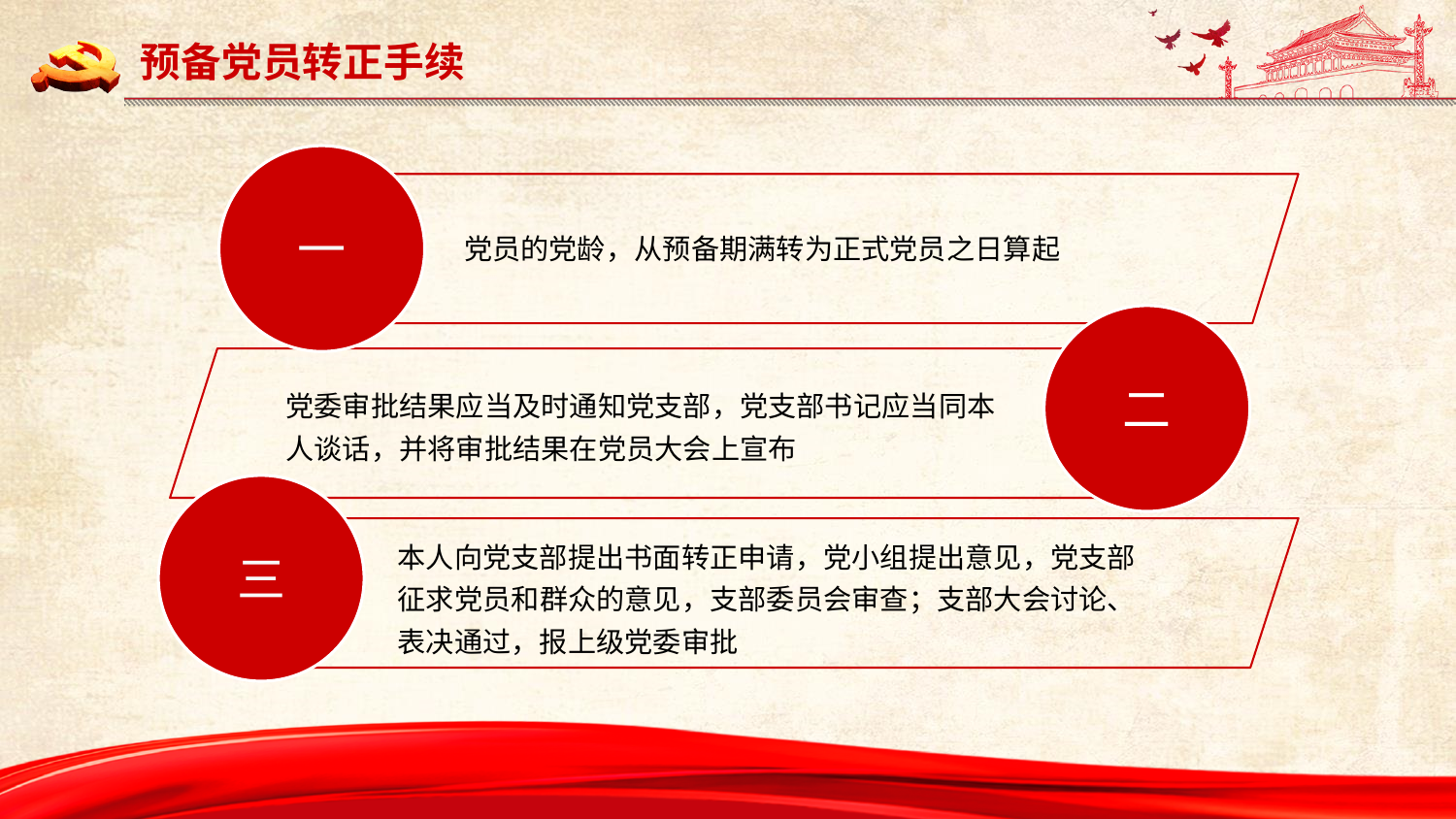

预备党员转正手续

一
党员的党龄，从预备期满转为正式党员之日算起

二
党委审批结果应当及时通知党支部，党支部书记应当同本人谈话，并将审批结果在党员大会上宣布

本人向党支部提出书面转正申请，党小组提出意见，党支部征求党员和群众的意见，支部委员会审查；支部大会讨论、表决通过，报上级党委审批
三